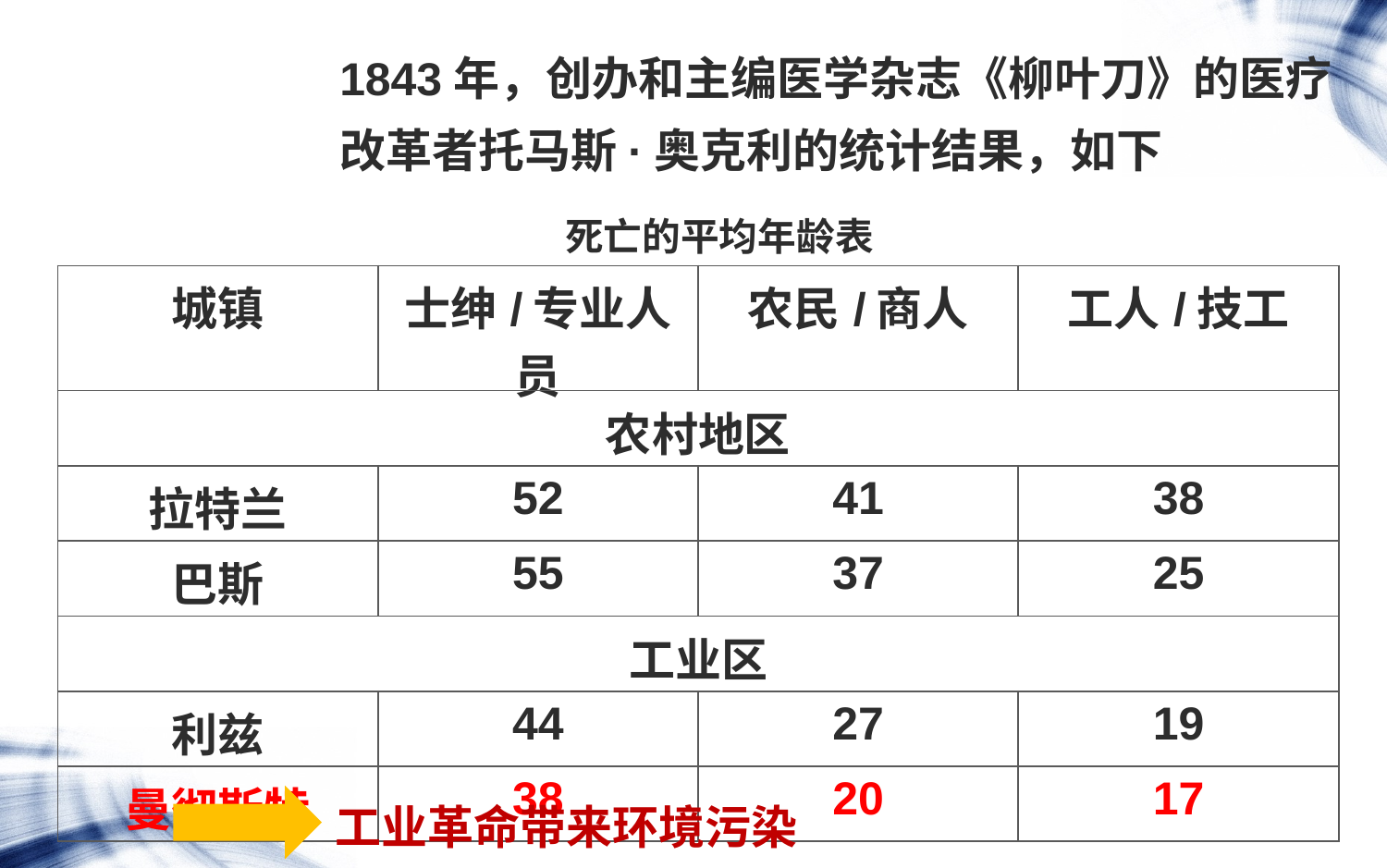

1843年，创办和主编医学杂志《柳叶刀》的医疗改革者托马斯·奥克利的统计结果，如下
死亡的平均年龄表
| 城镇 | 士绅/专业人员 | 农民/商人 | 工人/技工 |
| --- | --- | --- | --- |
| 农村地区 |  |  |  |
| 拉特兰 | 52 | 41 | 38 |
| 巴斯 | 55 | 37 | 25 |
| 工业区 |  |  |  |
| 利兹 | 44 | 27 | 19 |
| 曼彻斯特 | 38 | 20 | 17 |
工业革命带来环境污染